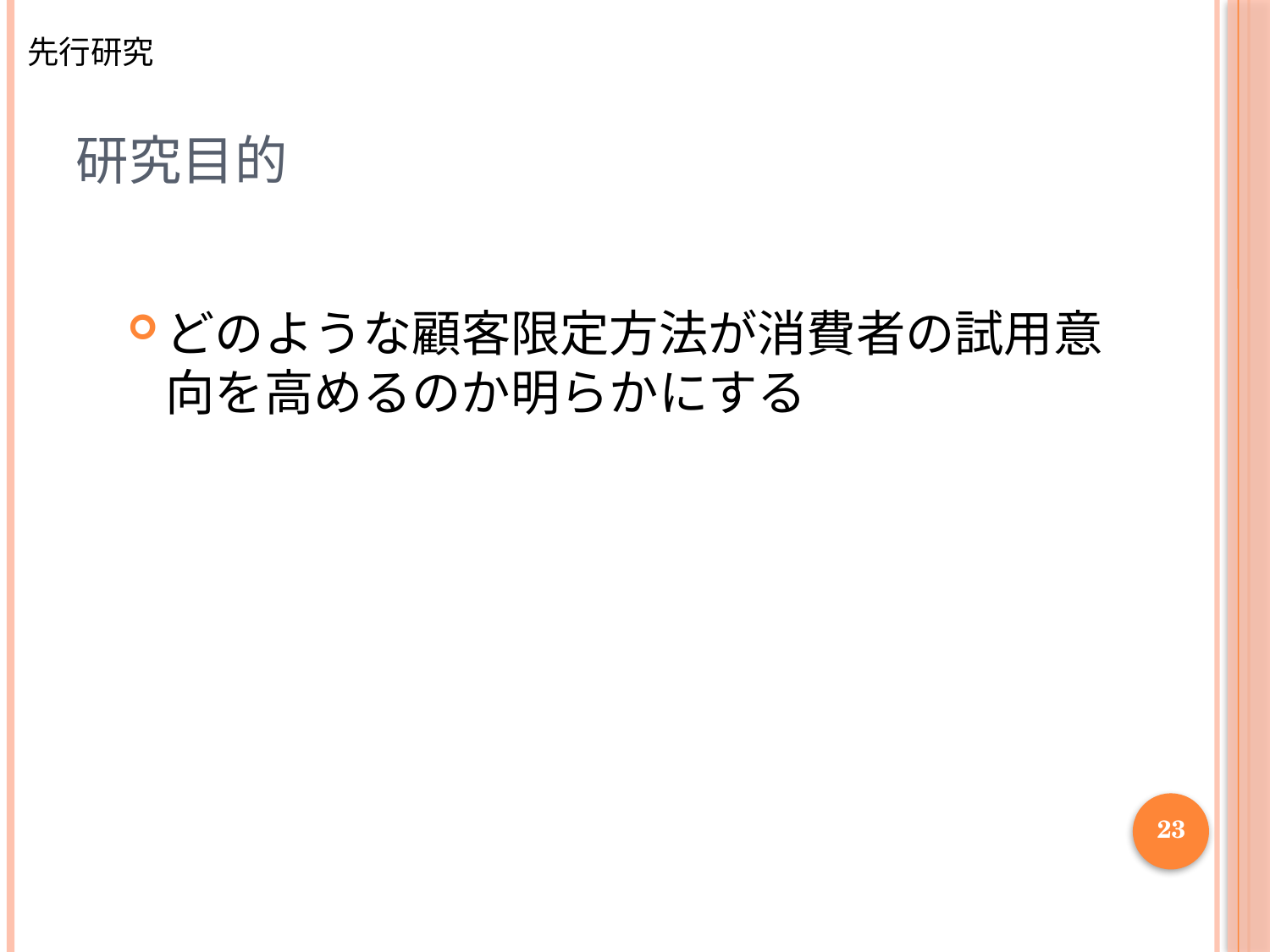

先行研究
# 研究目的
どのような顧客限定方法が消費者の試用意向を高めるのか明らかにする

23